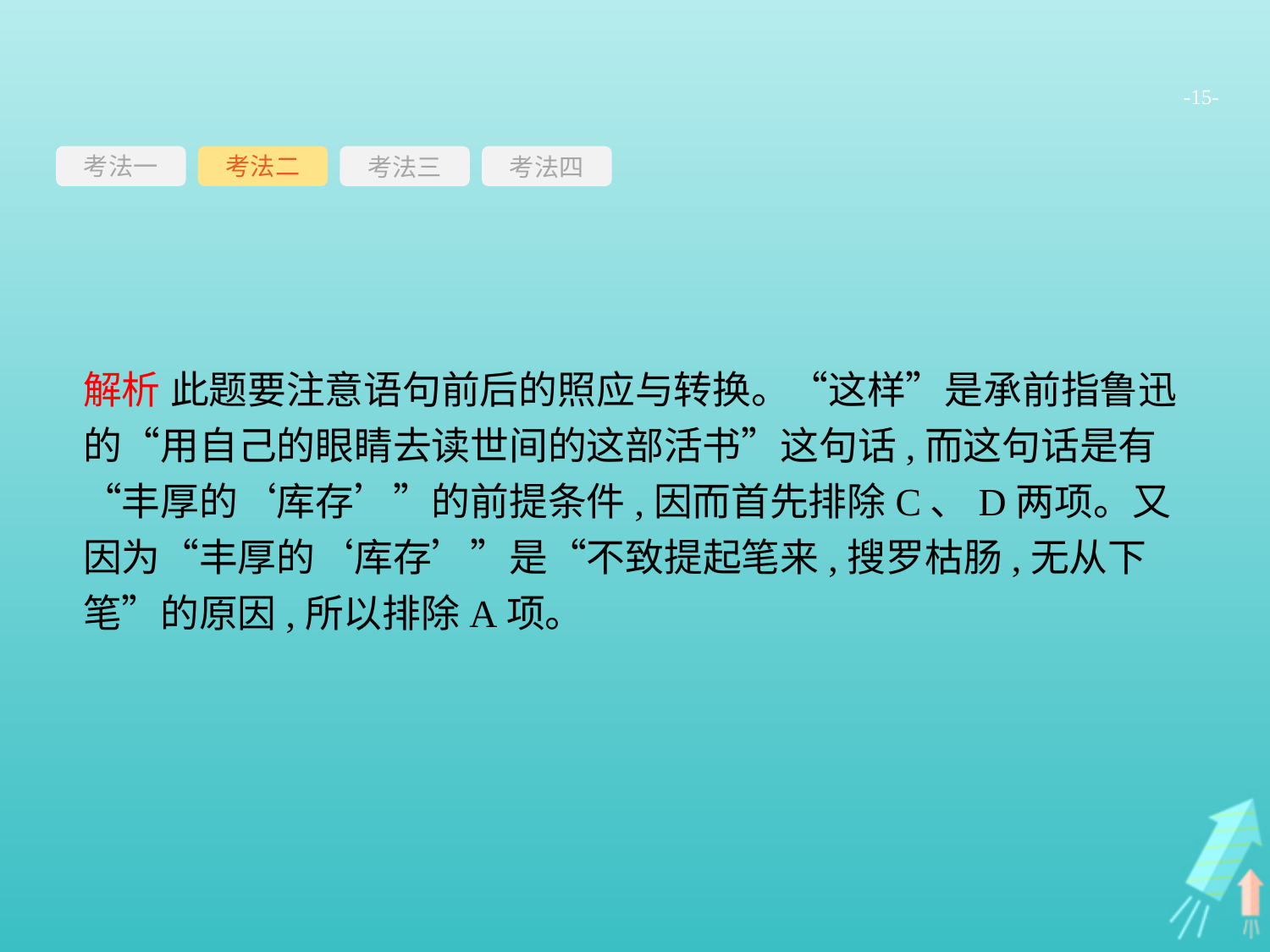

-15-
考法一
考法三
考法四
考法二
解析 此题要注意语句前后的照应与转换。“这样”是承前指鲁迅的“用自己的眼睛去读世间的这部活书”这句话,而这句话是有“丰厚的‘库存’”的前提条件,因而首先排除C、D两项。又因为“丰厚的‘库存’”是“不致提起笔来,搜罗枯肠,无从下笔”的原因,所以排除A项。